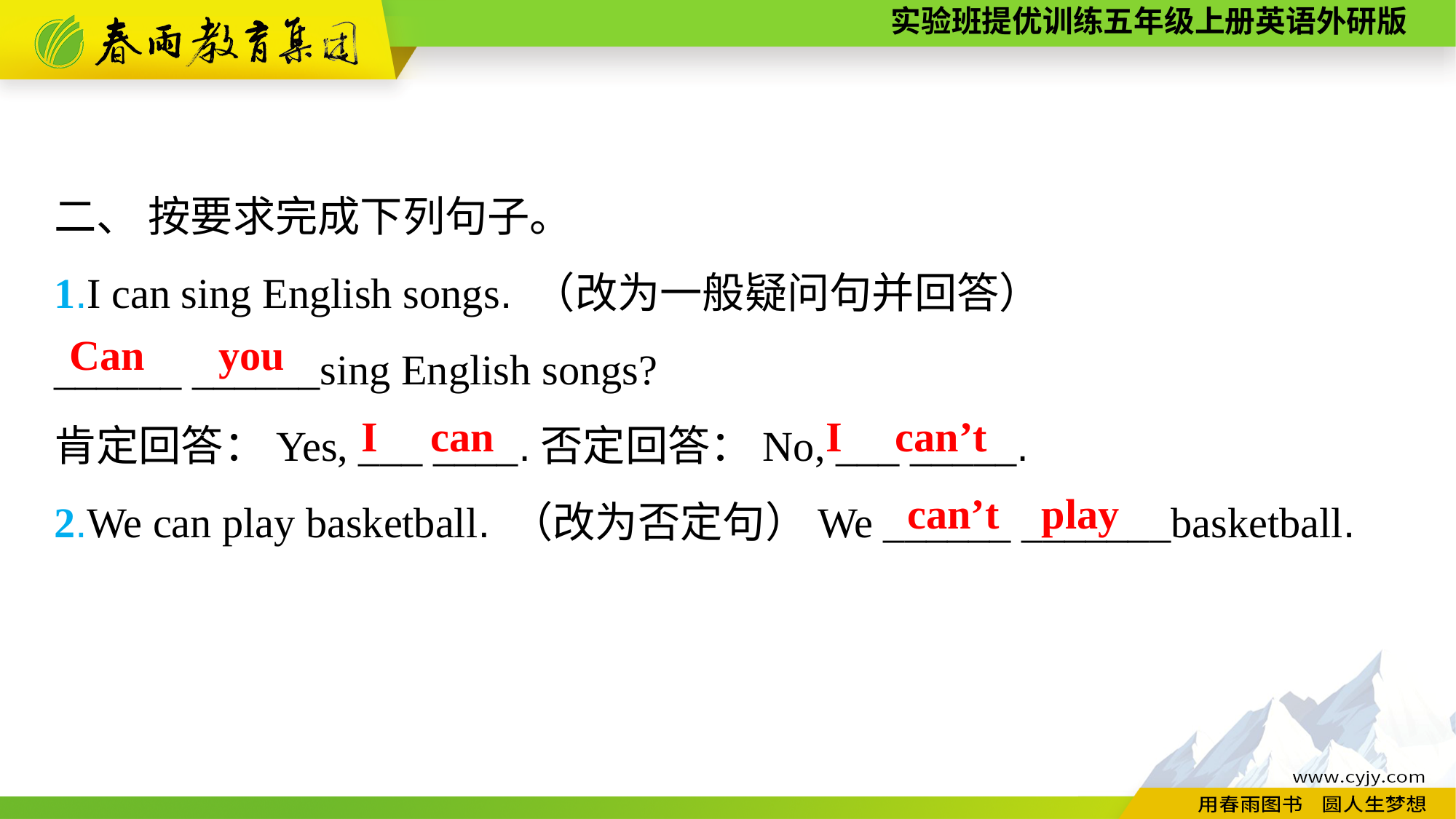

二、 按要求完成下列句子。
1.I can sing English songs. （改为一般疑问句并回答）
______ ______sing English songs?
肯定回答：Yes, ___ ____.否定回答：No, ___ _____.
2.We can play basketball. （改为否定句）We ______ _______basketball.
Can       you
I     can
I     can’t
can’t    play